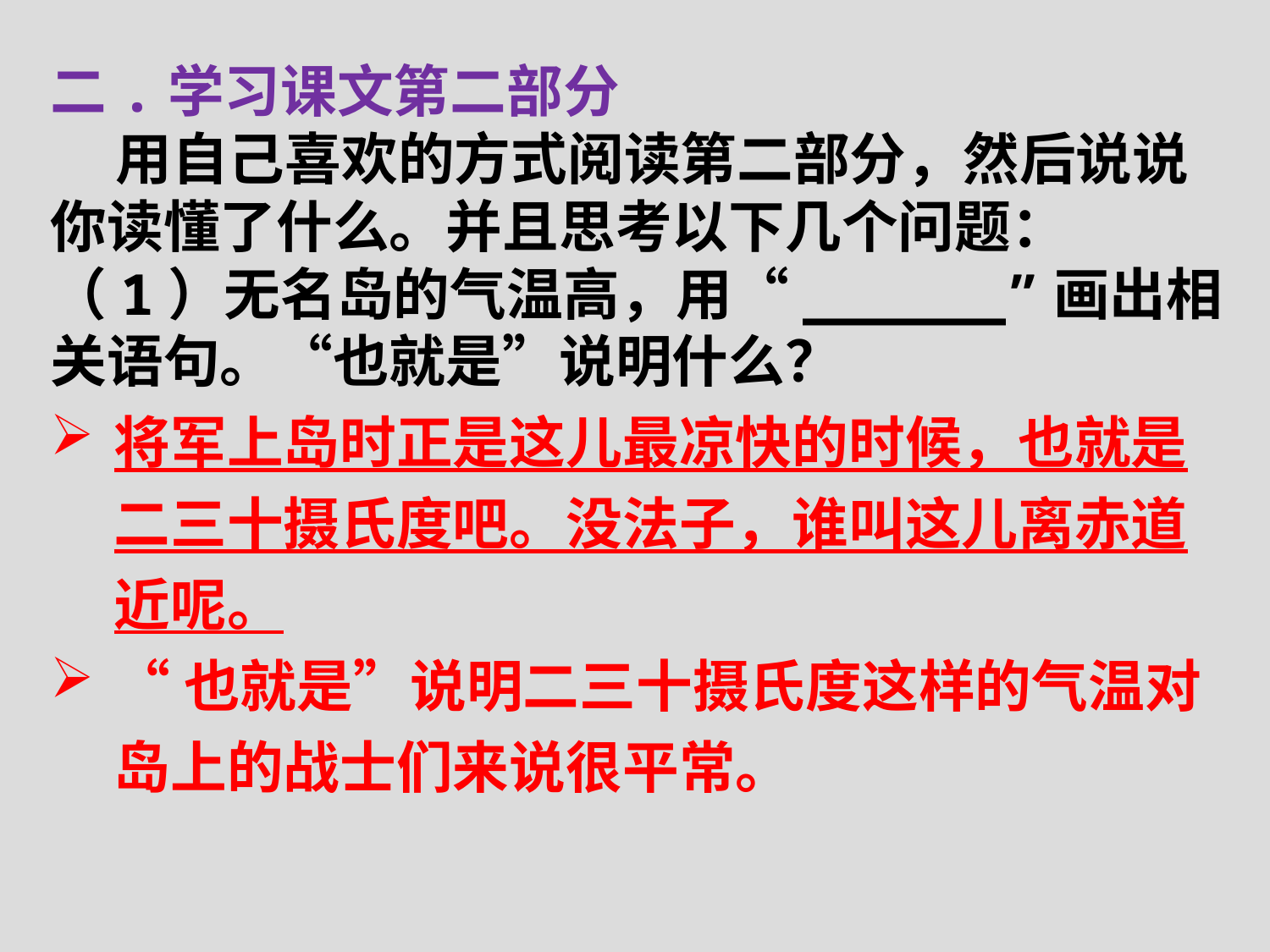

二.学习课文第二部分
    用自己喜欢的方式阅读第二部分，然后说说你读懂了什么。并且思考以下几个问题：
（1）无名岛的气温高，用“______”画出相关语句。“也就是”说明什么？
将军上岛时正是这儿最凉快的时候，也就是二三十摄氏度吧。没法子，谁叫这儿离赤道近呢。
“也就是”说明二三十摄氏度这样的气温对岛上的战士们来说很平常。